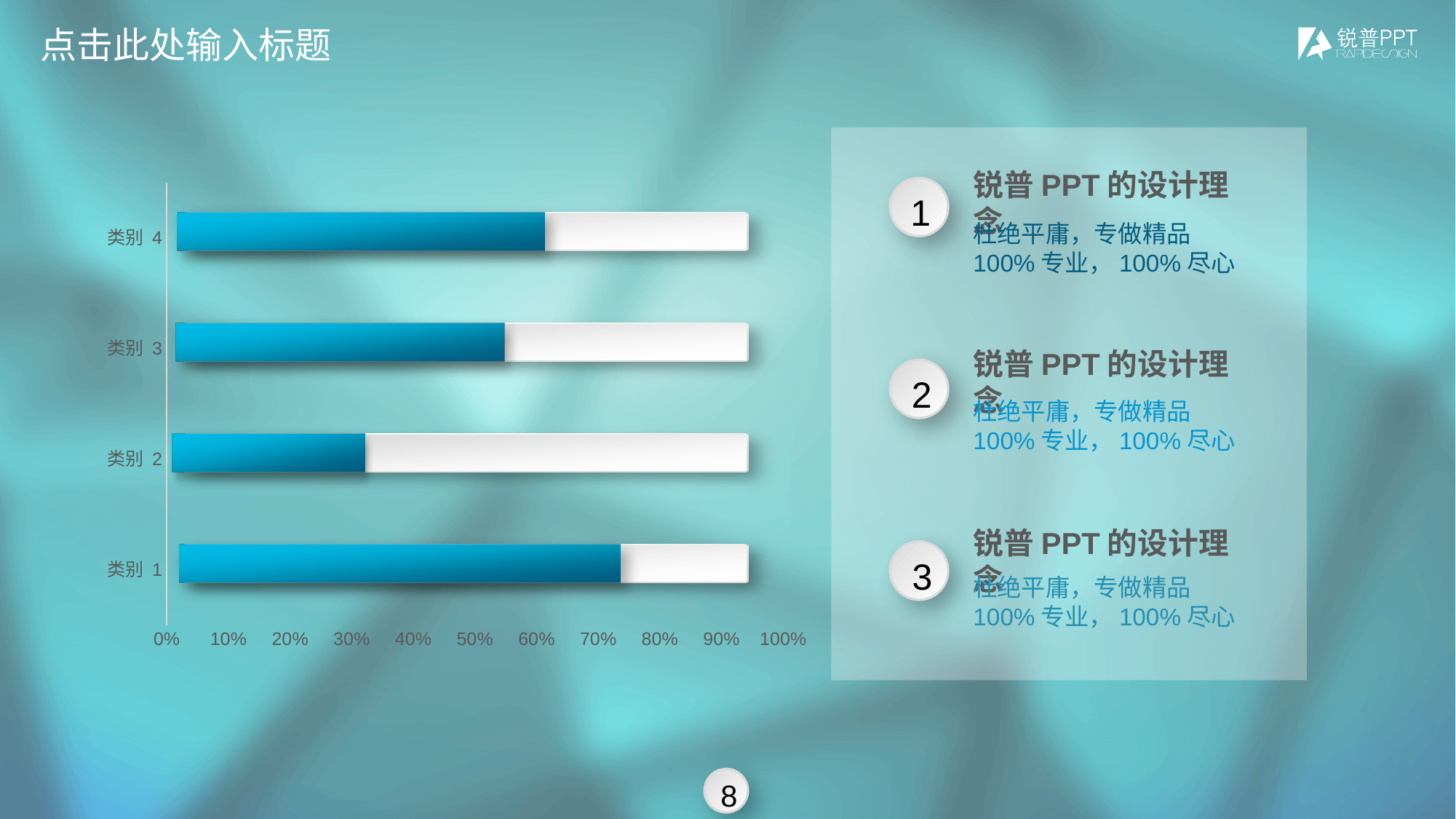

点击此处输入标题

锐普PPT的设计理念

### Chart

| Category | 固定值 | 列1 | 列2 |
|---|---|---|---|
| 类别 1 | 1.0 | 0.78 | None |
| 类别 2 | 1.0 | 0.34 | None |
| 类别 3 | 1.0 | 0.58 | None |
| 类别 4 | 1.0 | 0.65 | None |
1
杜绝平庸，专做精品
100%专业，100%尽心
锐普PPT的设计理念

2
杜绝平庸，专做精品
100%专业，100%尽心
锐普PPT的设计理念

3
杜绝平庸，专做精品
100%专业，100%尽心

8